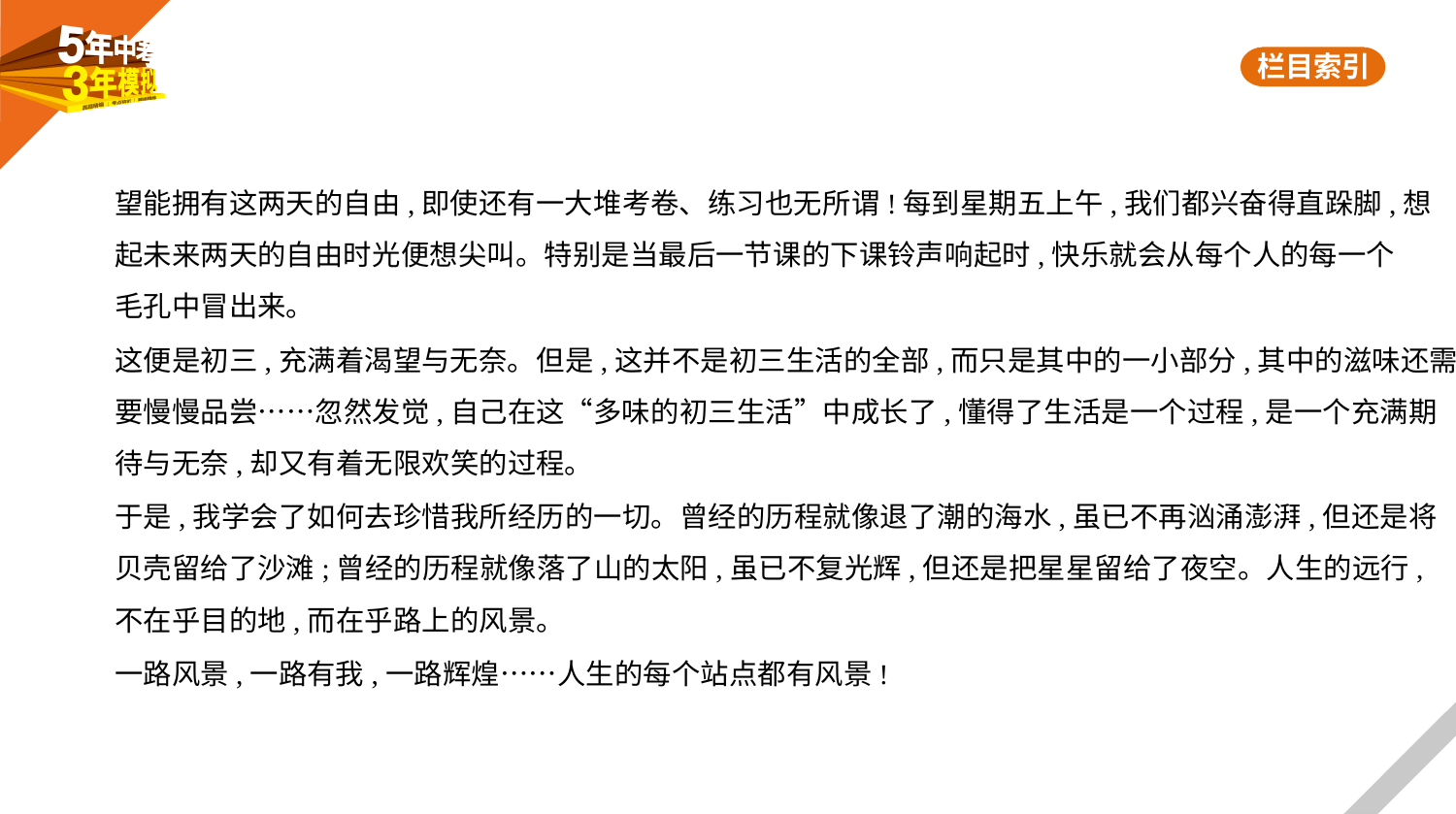

望能拥有这两天的自由,即使还有一大堆考卷、练习也无所谓!每到星期五上午,我们都兴奋得直跺脚,想
起未来两天的自由时光便想尖叫。特别是当最后一节课的下课铃声响起时,快乐就会从每个人的每一个
毛孔中冒出来。
这便是初三,充满着渴望与无奈。但是,这并不是初三生活的全部,而只是其中的一小部分,其中的滋味还需
要慢慢品尝……忽然发觉,自己在这“多味的初三生活”中成长了,懂得了生活是一个过程,是一个充满期
待与无奈,却又有着无限欢笑的过程。
于是,我学会了如何去珍惜我所经历的一切。曾经的历程就像退了潮的海水,虽已不再汹涌澎湃,但还是将
贝壳留给了沙滩;曾经的历程就像落了山的太阳,虽已不复光辉,但还是把星星留给了夜空。人生的远行,
不在乎目的地,而在乎路上的风景。
一路风景,一路有我,一路辉煌……人生的每个站点都有风景!